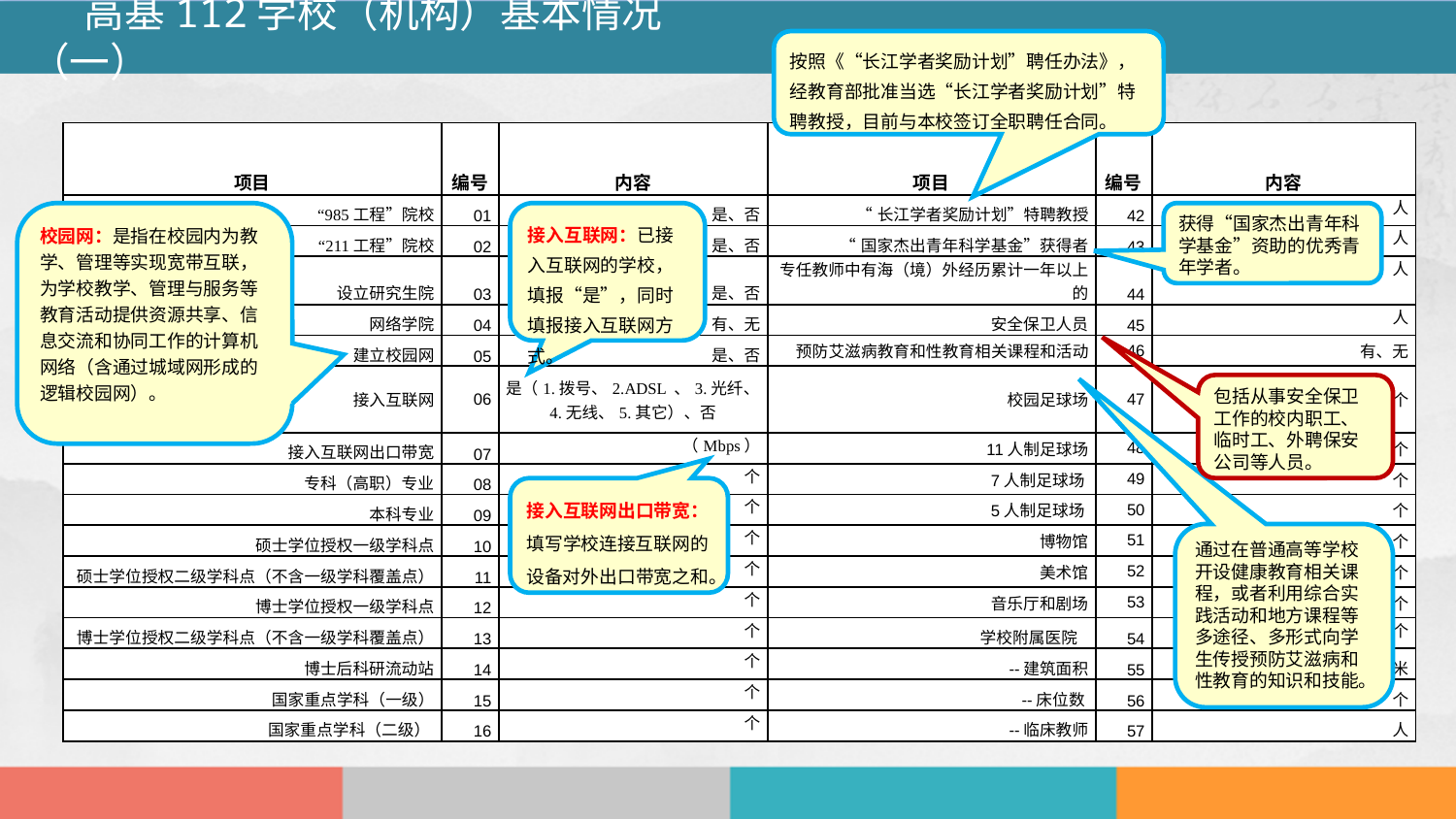

高基112学校（机构）基本情况（一）
按照《“长江学者奖励计划”聘任办法》，经教育部批准当选“长江学者奖励计划”特聘教授，目前与本校签订全职聘任合同。
| 项目 | 编号 | 内容 | 项目 | 编号 | 内容 |
| --- | --- | --- | --- | --- | --- |
| “985工程”院校 | 01 | 是、否 | “长江学者奖励计划”特聘教授 | 42 | 人 |
| “211工程”院校 | 02 | 是、否 | “国家杰出青年科学基金”获得者 | 43 | 人 |
| 设立研究生院 | 03 | 是、否 | 专任教师中有海（境）外经历累计一年以上的 | 44 | 人 |
| 网络学院 | 04 | 有、无 | 安全保卫人员 | 45 | 人 |
| 建立校园网 | 05 | 是、否 | 预防艾滋病教育和性教育相关课程和活动 | 46 | 有、无 |
| 接入互联网 | 06 | 是（1.拨号、2.ADSL 、3.光纤、4.无线、5.其它）、否 | 校园足球场 | 47 | 个 |
| 接入互联网出口带宽 | 07 | （Mbps） | 11人制足球场 | 48 | 个 |
| 专科（高职）专业 | 08 | 个 | 7人制足球场 | 49 | 个 |
| 本科专业 | 09 | 个 | 5人制足球场 | 50 | 个 |
| 硕士学位授权一级学科点 | 10 | 个 | 博物馆 | 51 | 个 |
| 硕士学位授权二级学科点（不含一级学科覆盖点） | 11 | 个 | 美术馆 | 52 | 个 |
| 博士学位授权一级学科点 | 12 | 个 | 音乐厅和剧场 | 53 | 个 |
| 博士学位授权二级学科点（不含一级学科覆盖点） | 13 | 个 | 学校附属医院 | 54 | 个 |
| 博士后科研流动站 | 14 | 个 | --建筑面积 | 55 | 平方米 |
| 国家重点学科（一级） | 15 | 个 | --床位数 | 56 | 个 |
| 国家重点学科（二级） | 16 | 个 | --临床教师 | 57 | 人 |
校园网：是指在校园内为教学、管理等实现宽带互联，为学校教学、管理与服务等教育活动提供资源共享、信息交流和协同工作的计算机网络（含通过城域网形成的逻辑校园网）。
接入互联网：已接入互联网的学校，填报“是”，同时填报接入互联网方式。
获得“国家杰出青年科学基金”资助的优秀青年学者。
包括从事安全保卫工作的校内职工、临时工、外聘保安公司等人员。
接入互联网出口带宽：填写学校连接互联网的设备对外出口带宽之和。
通过在普通高等学校开设健康教育相关课程，或者利用综合实践活动和地方课程等多途径、多形式向学生传授预防艾滋病和性教育的知识和技能。